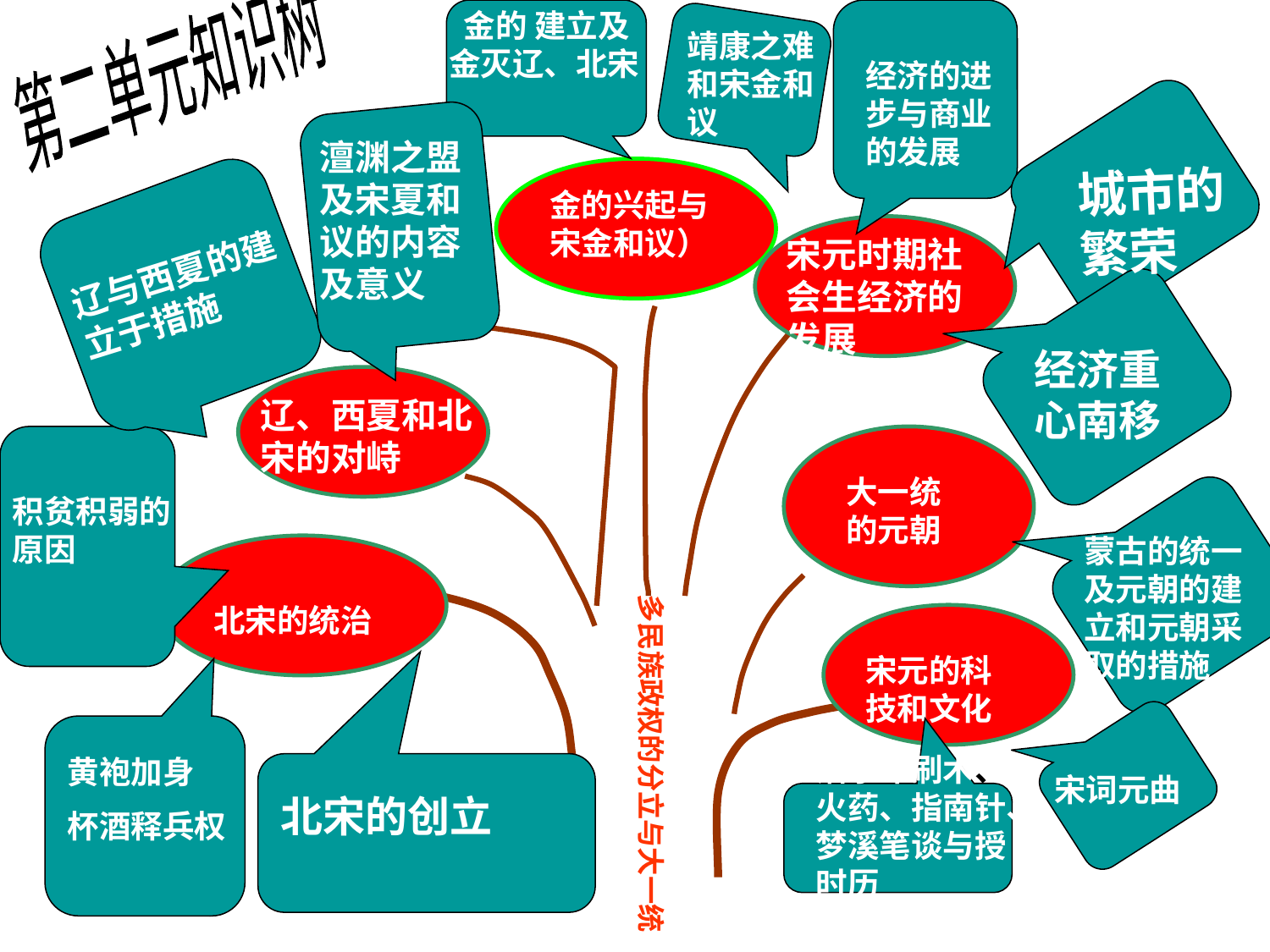

金的 建立及金灭辽、北宋

第二单元知识树

靖康之难和宋金和议
经济的进步与商业的发展

澶渊之盟及宋夏和议的内容及意义
城市的繁荣
金的兴起与宋金和议）

宋元时期社会生经济的发展
辽与西夏的建立于措施

城市的繁荣

经济重心南移

辽、西夏和北宋的对峙

大一统的元朝

积贫积弱的原因

蒙古的统一及元朝的建立和元朝采取的措施

北宋的统治

多民族政权的分立与大一统

宋元的科技和文化

司马光；；宋词—苏轼、李清照、辛弃疾；；元曲
活字印刷术、火药、指南针、梦溪笔谈与授时历
黄袍加身
杯酒释兵权

宋词元曲
北宋的创立